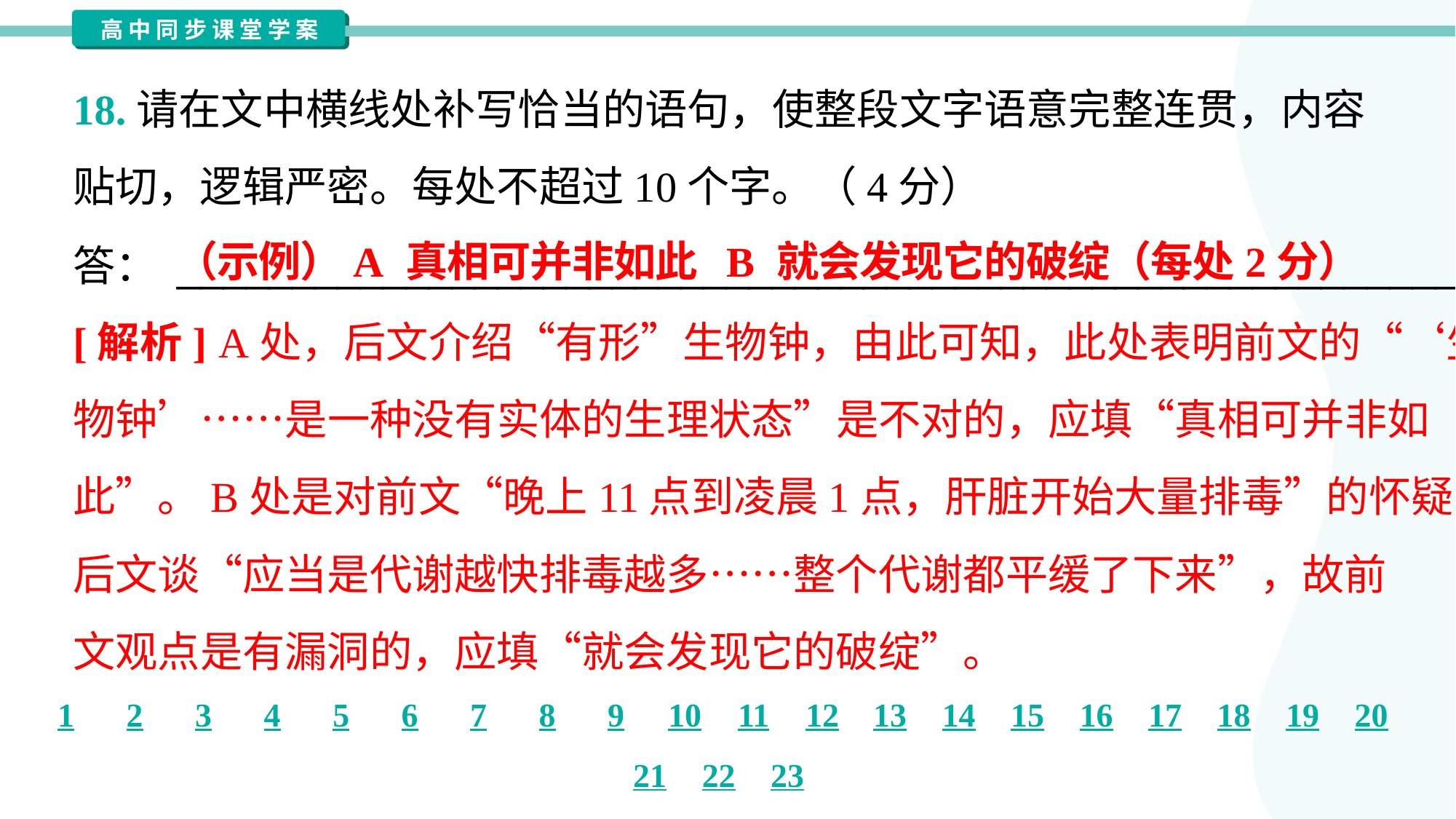

18.请在文中横线处补写恰当的语句，使整段文字语意完整连贯，内容
贴切，逻辑严密。每处不超过10个字。（4分）
（示例）A 真相可并非如此  B 就会发现它的破绽（每处2分）
答： __________________________________________________________
[解析] A处，后文介绍“有形”生物钟，由此可知，此处表明前文的“‘生
物钟’……是一种没有实体的生理状态”是不对的，应填“真相可并非如
此”。B处是对前文“晚上11点到凌晨1点，肝脏开始大量排毒”的怀疑，
后文谈“应当是代谢越快排毒越多……整个代谢都平缓了下来”，故前
文观点是有漏洞的，应填“就会发现它的破绽”。